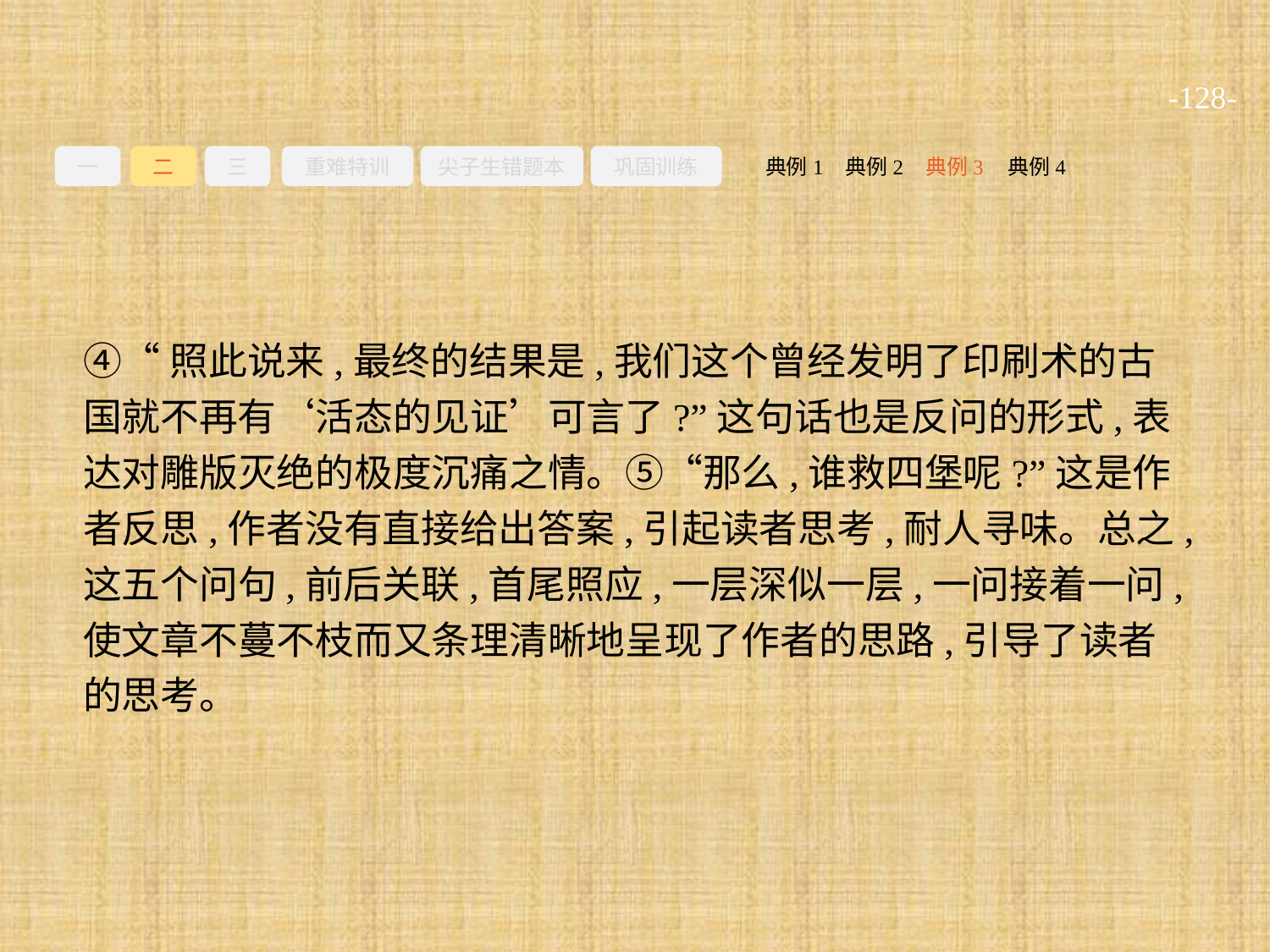

-128-
一
二
三
重难特训
尖子生错题本
巩固训练
典例3
典例2
典例4
典例1
④“照此说来,最终的结果是,我们这个曾经发明了印刷术的古国就不再有‘活态的见证’可言了?”这句话也是反问的形式,表达对雕版灭绝的极度沉痛之情。⑤“那么,谁救四堡呢?”这是作者反思,作者没有直接给出答案,引起读者思考,耐人寻味。总之,这五个问句,前后关联,首尾照应,一层深似一层,一问接着一问,使文章不蔓不枝而又条理清晰地呈现了作者的思路,引导了读者的思考。